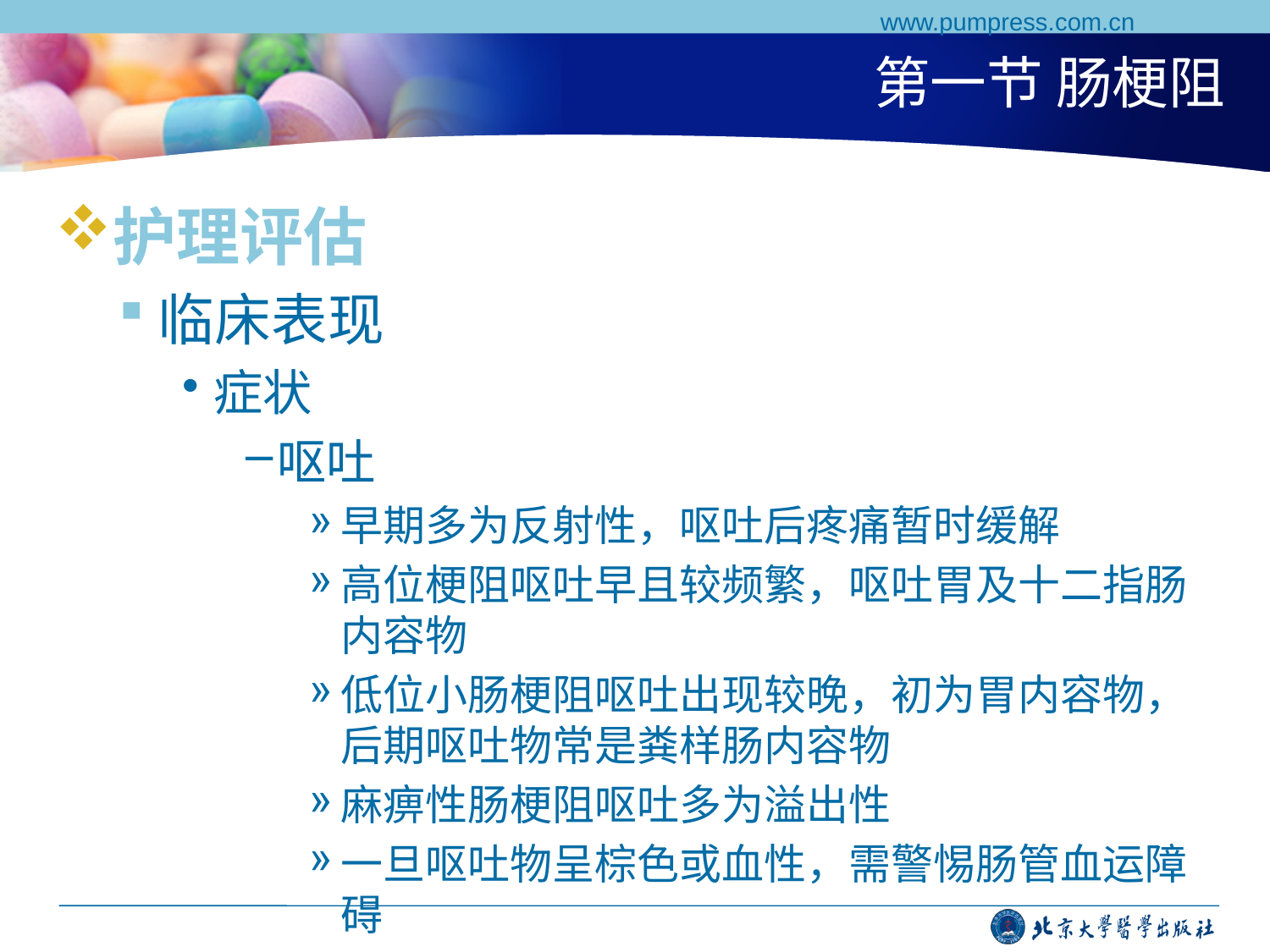

www.pumpress.com.cn
# 第一节 肠梗阻
护理评估
临床表现
症状
呕吐
早期多为反射性，呕吐后疼痛暂时缓解
高位梗阻呕吐早且较频繁，呕吐胃及十二指肠内容物
低位小肠梗阻呕吐出现较晚，初为胃内容物，后期呕吐物常是粪样肠内容物
麻痹性肠梗阻呕吐多为溢出性
一旦呕吐物呈棕色或血性，需警惕肠管血运障碍